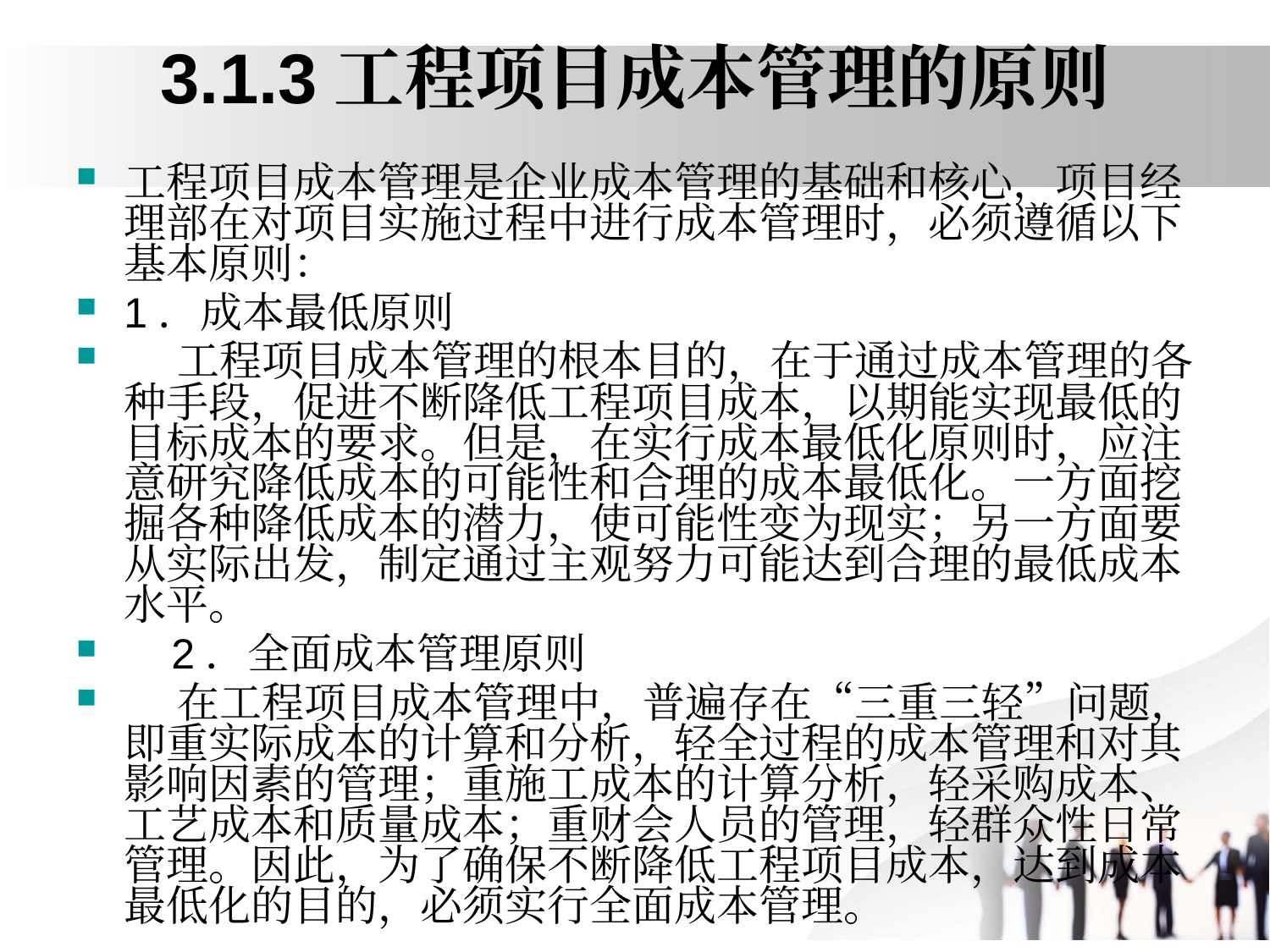

# 3.1.3工程项目成本管理的原则
工程项目成本管理是企业成本管理的基础和核心，项目经理部在对项目实施过程中进行成本管理时，必须遵循以下基本原则：
1．成本最低原则
    工程项目成本管理的根本目的，在于通过成本管理的各种手段，促进不断降低工程项目成本，以期能实现最低的目标成本的要求。但是，在实行成本最低化原则时，应注意研究降低成本的可能性和合理的成本最低化。一方面挖掘各种降低成本的潜力，使可能性变为现实；另一方面要从实际出发，制定通过主观努力可能达到合理的最低成本水平。
    2．全面成本管理原则
    在工程项目成本管理中，普遍存在“三重三轻”问题，即重实际成本的计算和分析，轻全过程的成本管理和对其影响因素的管理；重施工成本的计算分析，轻采购成本、工艺成本和质量成本；重财会人员的管理，轻群众性日常管理。因此，为了确保不断降低工程项目成本，达到成本最低化的目的，必须实行全面成本管理。